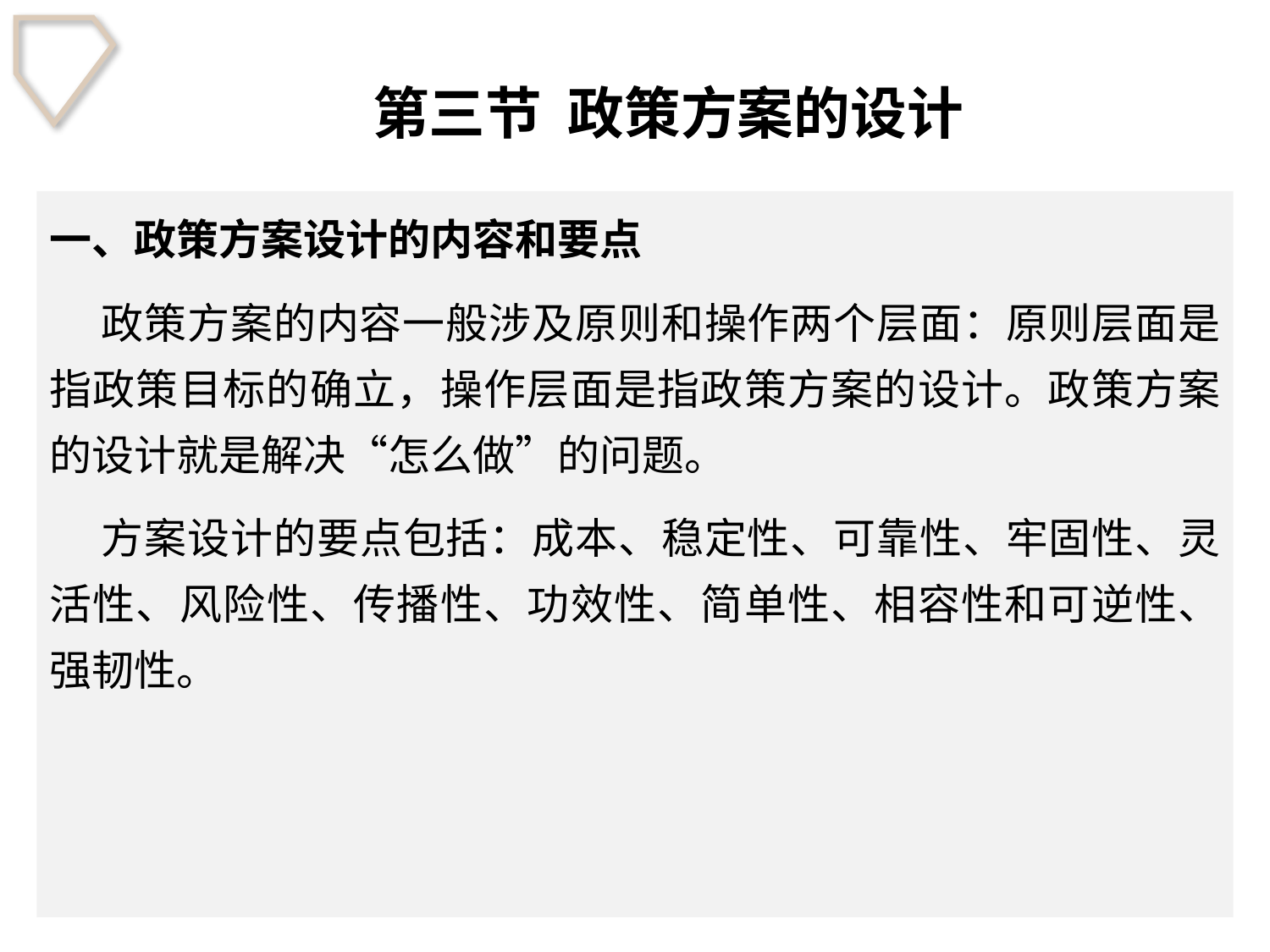

# 第三节  政策方案的设计
一、政策方案设计的内容和要点
    政策方案的内容一般涉及原则和操作两个层面：原则层面是指政策目标的确立，操作层面是指政策方案的设计。政策方案的设计就是解决“怎么做”的问题。
    方案设计的要点包括：成本、稳定性、可靠性、牢固性、灵活性、风险性、传播性、功效性、简单性、相容性和可逆性、强韧性。